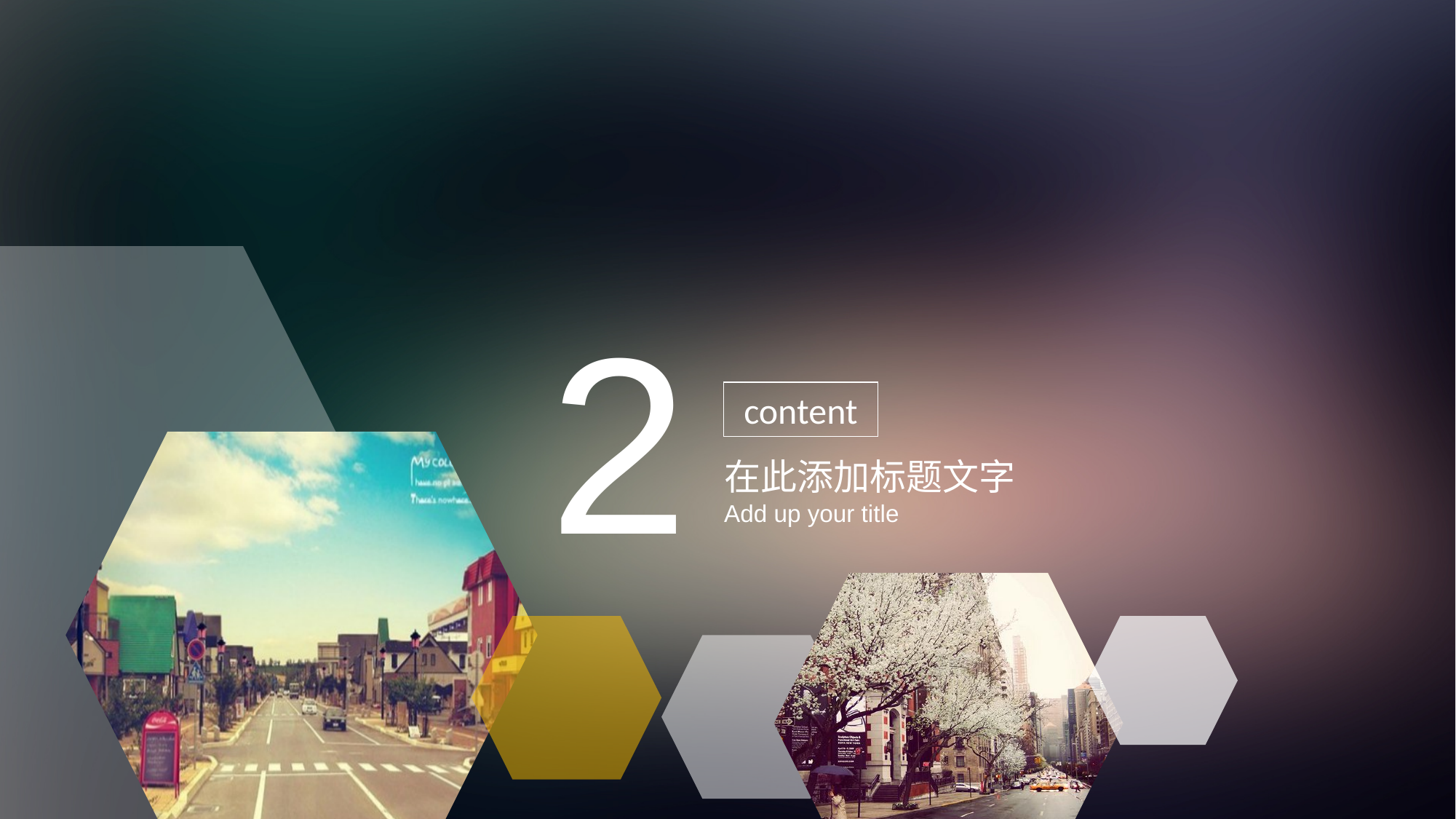

2
content

在此添加标题文字
Add up your title